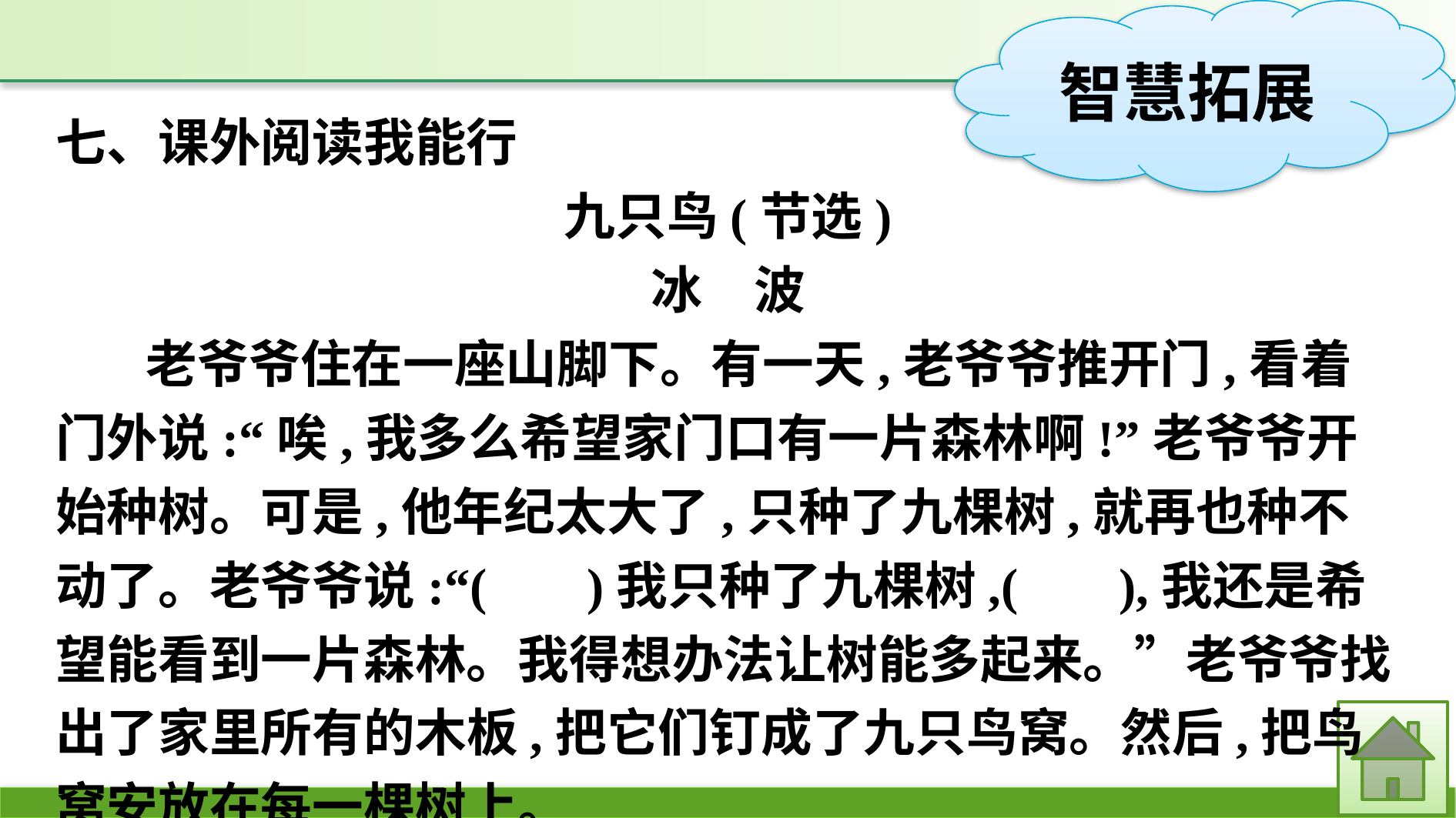

七、课外阅读我能行
九只鸟(节选)
冰　波
老爷爷住在一座山脚下。有一天,老爷爷推开门,看着门外说:“唉,我多么希望家门口有一片森林啊!”老爷爷开始种树。可是,他年纪太大了,只种了九棵树,就再也种不动了。老爷爷说:“(　  )我只种了九棵树,( 　 ),我还是希望能看到一片森林。我得想办法让树能多起来。”老爷爷找出了家里所有的木板,把它们钉成了九只鸟窝。然后,把鸟窝安放在每一棵树上。